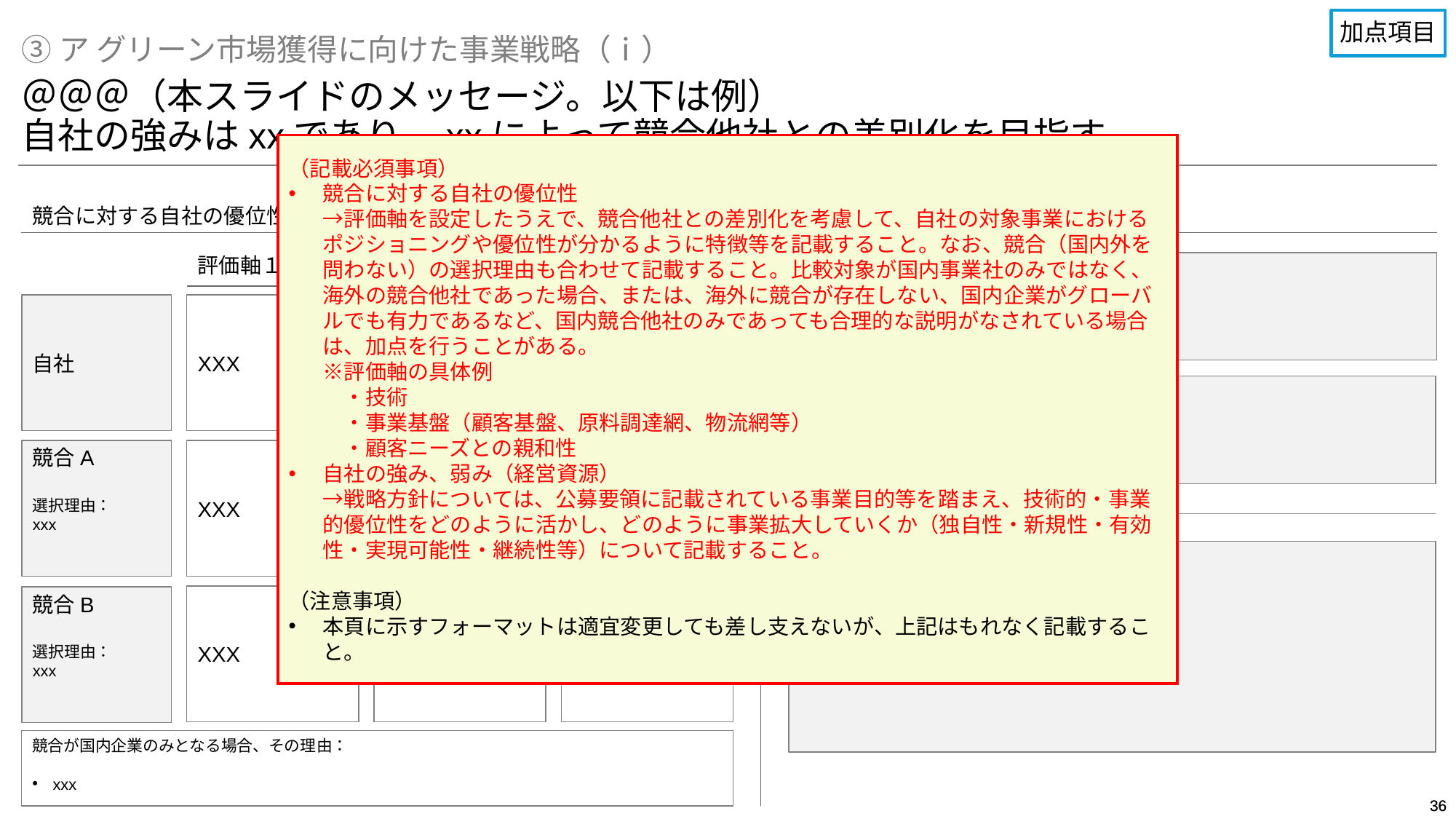

加点項目
③ア グリーン市場獲得に向けた事業戦略（ⅰ）
＠＠＠（本スライドのメッセージ。以下は例）
自社の強みはxxであり、xxによって競合他社との差別化を目指す
（記載必須事項）
競合に対する自社の優位性
→評価軸を設定したうえで、競合他社との差別化を考慮して、自社の対象事業におけるポジショニングや優位性が分かるように特徴等を記載すること。なお、競合（国内外を問わない）の選択理由も合わせて記載すること。比較対象が国内事業社のみではなく、海外の競合他社であった場合、または、海外に競合が存在しない、国内企業がグローバルでも有力であるなど、国内競合他社のみであっても合理的な説明がなされている場合は、加点を行うことがある。
※評価軸の具体例
　・技術
　・事業基盤（顧客基盤、原料調達網、物流網等）
　・顧客ニーズとの親和性
自社の強み、弱み（経営資源）
→戦略方針については、公募要領に記載されている事業目的等を踏まえ、技術的・事業的優位性をどのように活かし、どのように事業拡大していくか（独自性・新規性・有効性・実現可能性・継続性等）について記載すること。
（注意事項）
本頁に示すフォーマットは適宜変更しても差し支えないが、上記はもれなく記載すること。
競合に対する自社の優位性
自社の強み、弱み（経営資源）
評価軸２
評価軸３
評価軸１
自社の強み
XXXXX
XXXX
自社
XXX

自社の弱み及び対応
XXXXX
XXXX
競合A

選択理由：
xxx

XXX

戦略方針
XXXXX
XXXX
XXX

競合B

選択理由：
xxx

競合が国内企業のみとなる場合、その理由：

xxx